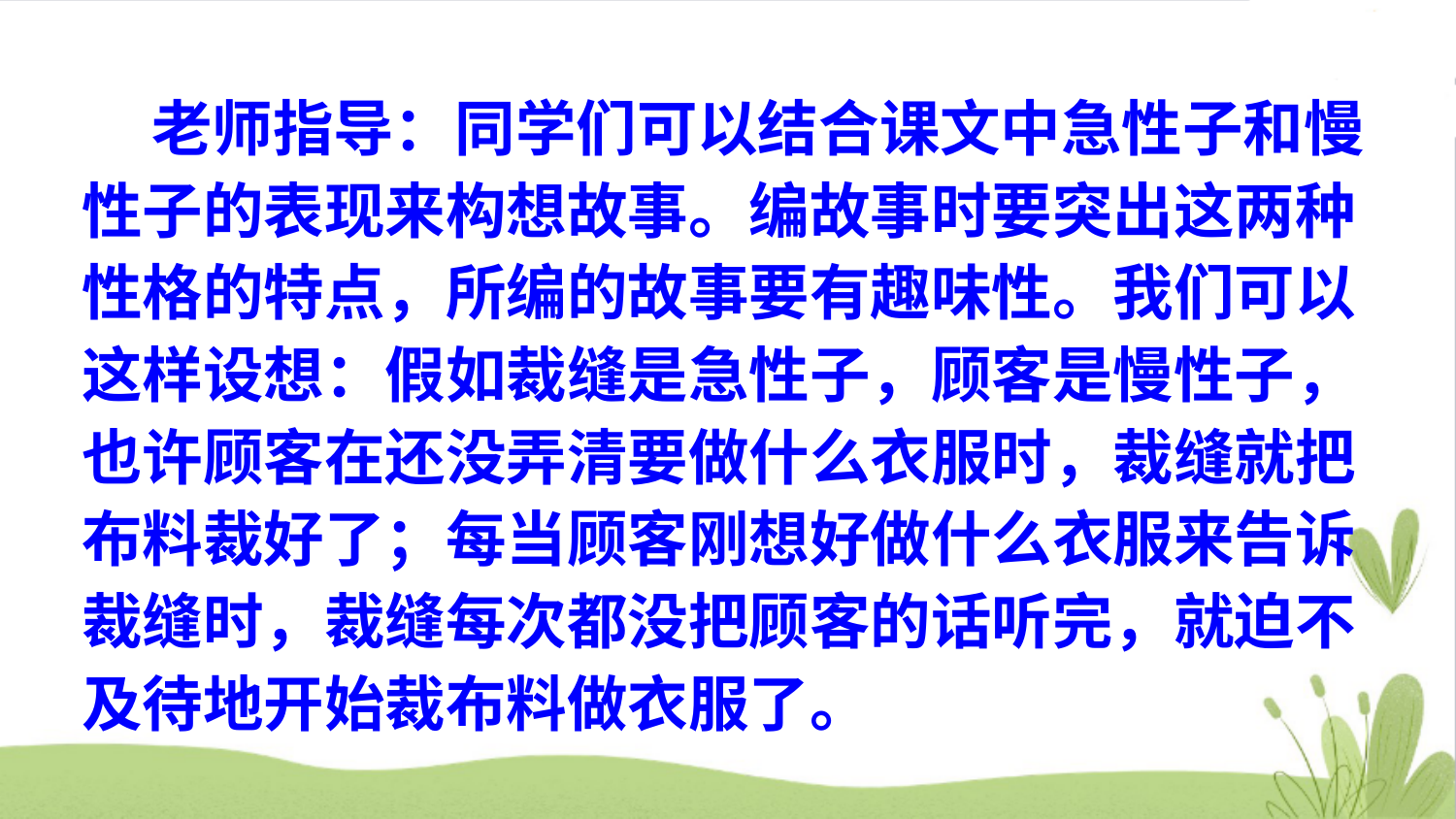

老师指导：同学们可以结合课文中急性子和慢性子的表现来构想故事。编故事时要突出这两种性格的特点，所编的故事要有趣味性。我们可以这样设想：假如裁缝是急性子，顾客是慢性子，也许顾客在还没弄清要做什么衣服时，裁缝就把布料裁好了；每当顾客刚想好做什么衣服来告诉裁缝时，裁缝每次都没把顾客的话听完，就迫不及待地开始裁布料做衣服了。